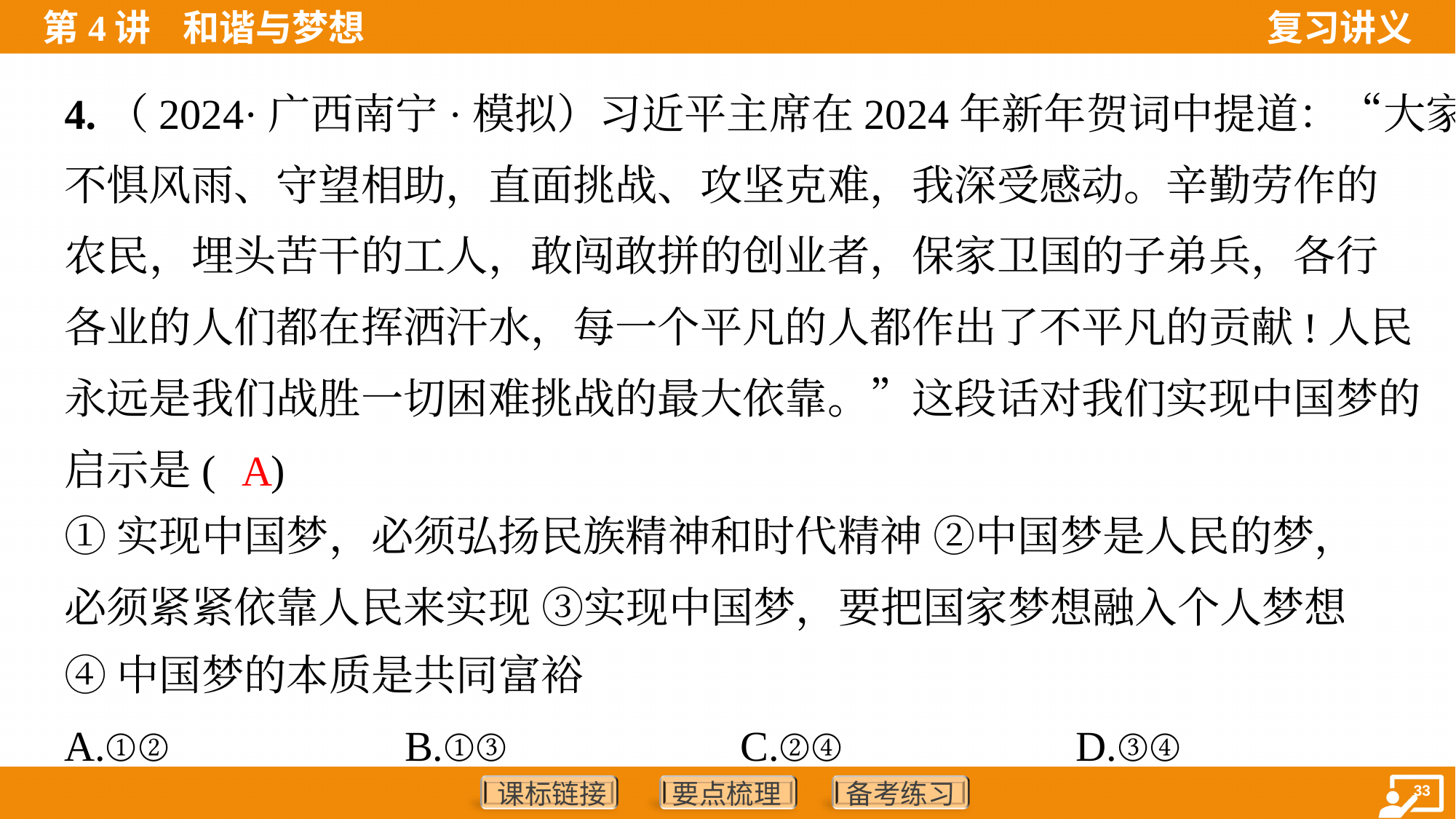

4.（2024·广西南宁·模拟）习近平主席在2024年新年贺词中提道：“大家
不惧风雨、守望相助，直面挑战、攻坚克难，我深受感动。辛勤劳作的
农民，埋头苦干的工人，敢闯敢拼的创业者，保家卫国的子弟兵，各行
各业的人们都在挥洒汗水，每一个平凡的人都作出了不平凡的贡献!人民
永远是我们战胜一切困难挑战的最大依靠。”这段话对我们实现中国梦的
启示是(     )
A
①实现中国梦，必须弘扬民族精神和时代精神 ②中国梦是人民的梦，
必须紧紧依靠人民来实现 ③实现中国梦，要把国家梦想融入个人梦想
④中国梦的本质是共同富裕
A.①②	B.①③	C.②④	D.③④